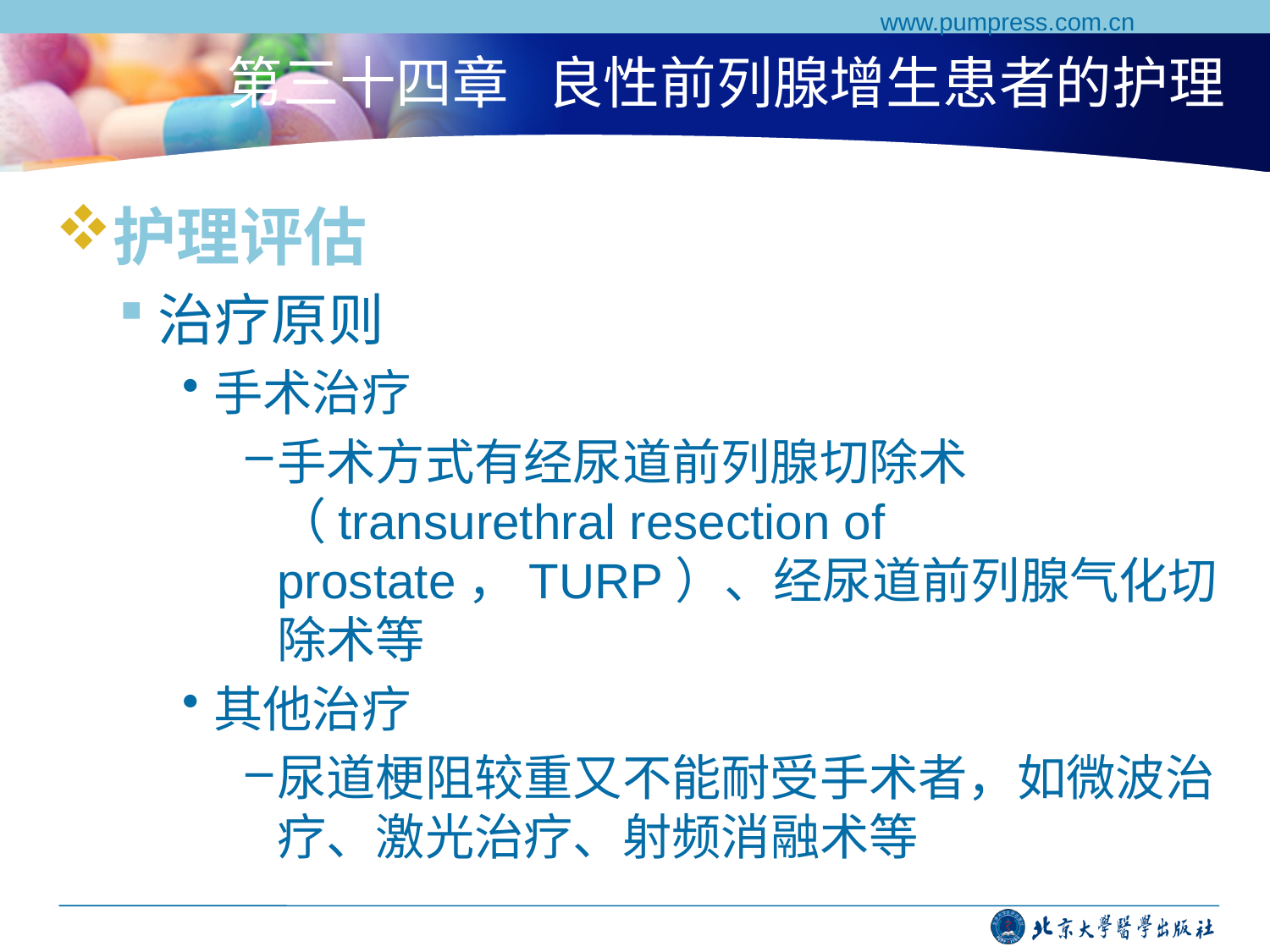

www.pumpress.com.cn
# 第三十四章   良性前列腺增生患者的护理
护理评估
治疗原则
手术治疗
手术方式有经尿道前列腺切除术（transurethral resection of prostate，TURP）、经尿道前列腺气化切除术等
其他治疗
尿道梗阻较重又不能耐受手术者，如微波治疗、激光治疗、射频消融术等